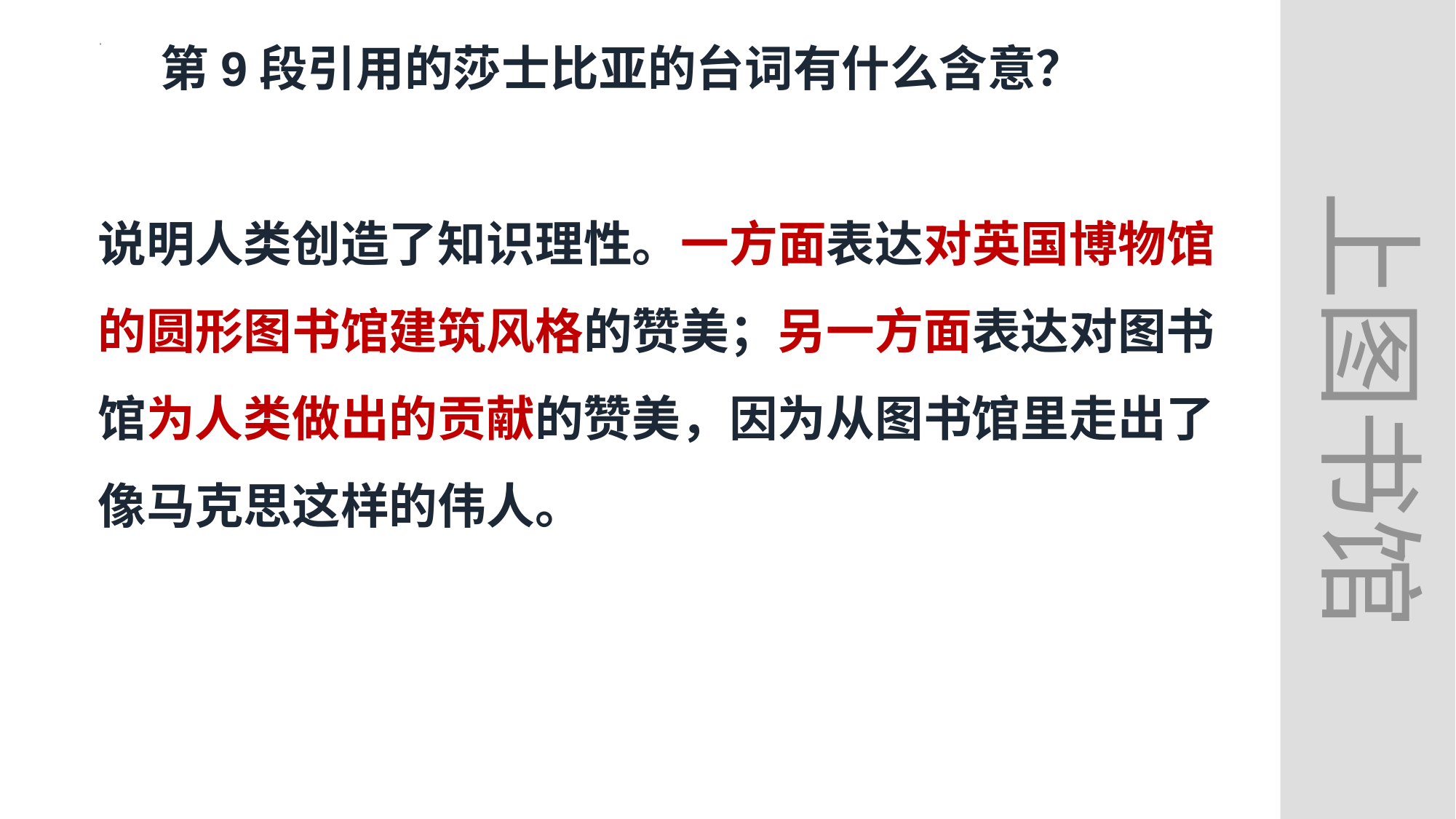

上图书馆
第9段引用的莎士比亚的台词有什么含意？
说明人类创造了知识理性。一方面表达对英国博物馆的圆形图书馆建筑风格的赞美；另一方面表达对图书馆为人类做出的贡献的赞美，因为从图书馆里走出了像马克思这样的伟人。